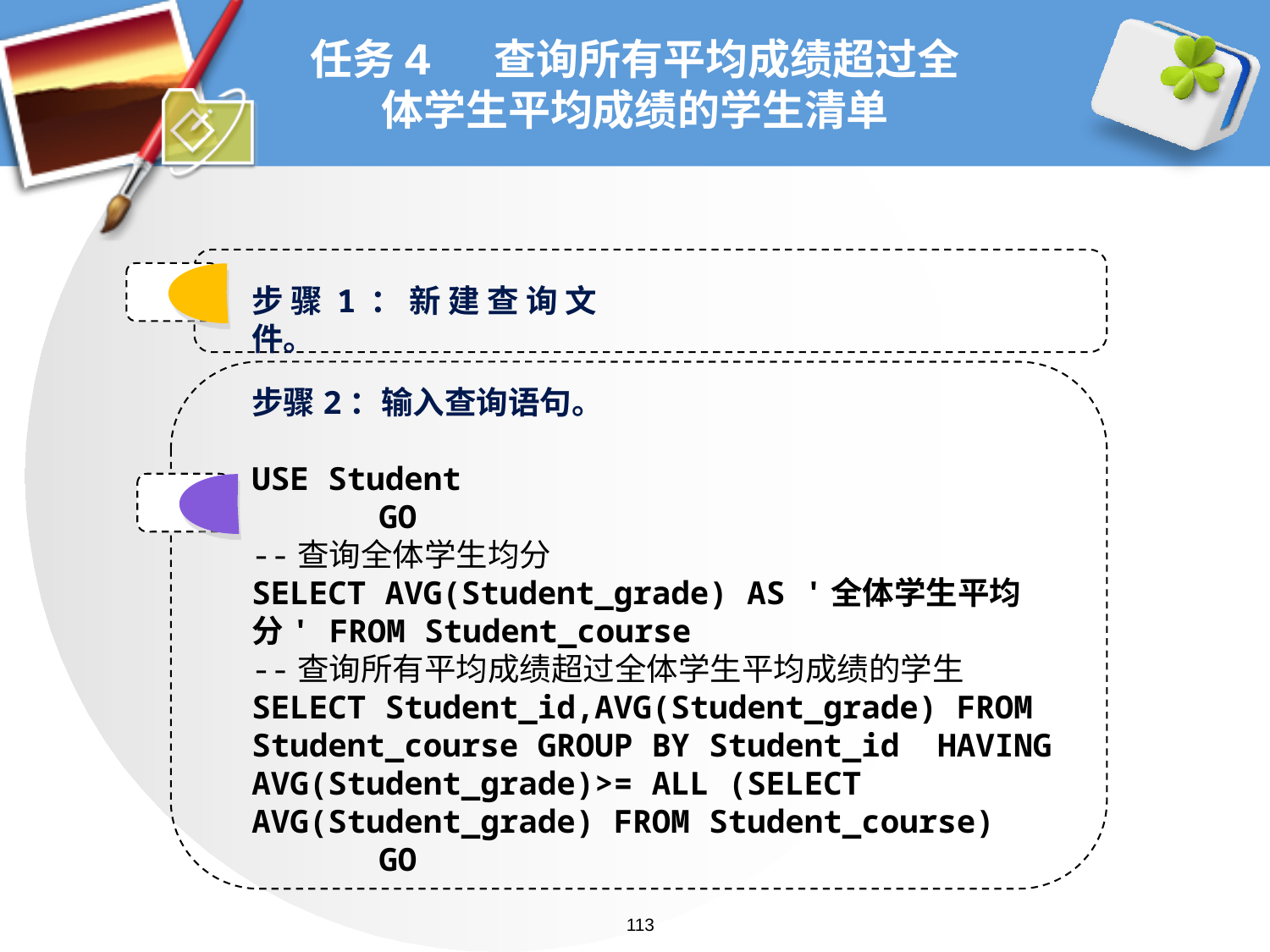

# 任务4       查询所有平均成绩超过全体学生平均成绩的学生清单

步骤1：新建查询文件。

步骤2：输入查询语句。

USE Student
	GO
--查询全体学生均分
SELECT AVG(Student_grade) AS '全体学生平均分' FROM Student_course
--查询所有平均成绩超过全体学生平均成绩的学生
SELECT Student_id,AVG(Student_grade) FROM Student_course GROUP BY Student_id  HAVING AVG(Student_grade)>= ALL (SELECT AVG(Student_grade) FROM Student_course)
	GO

113